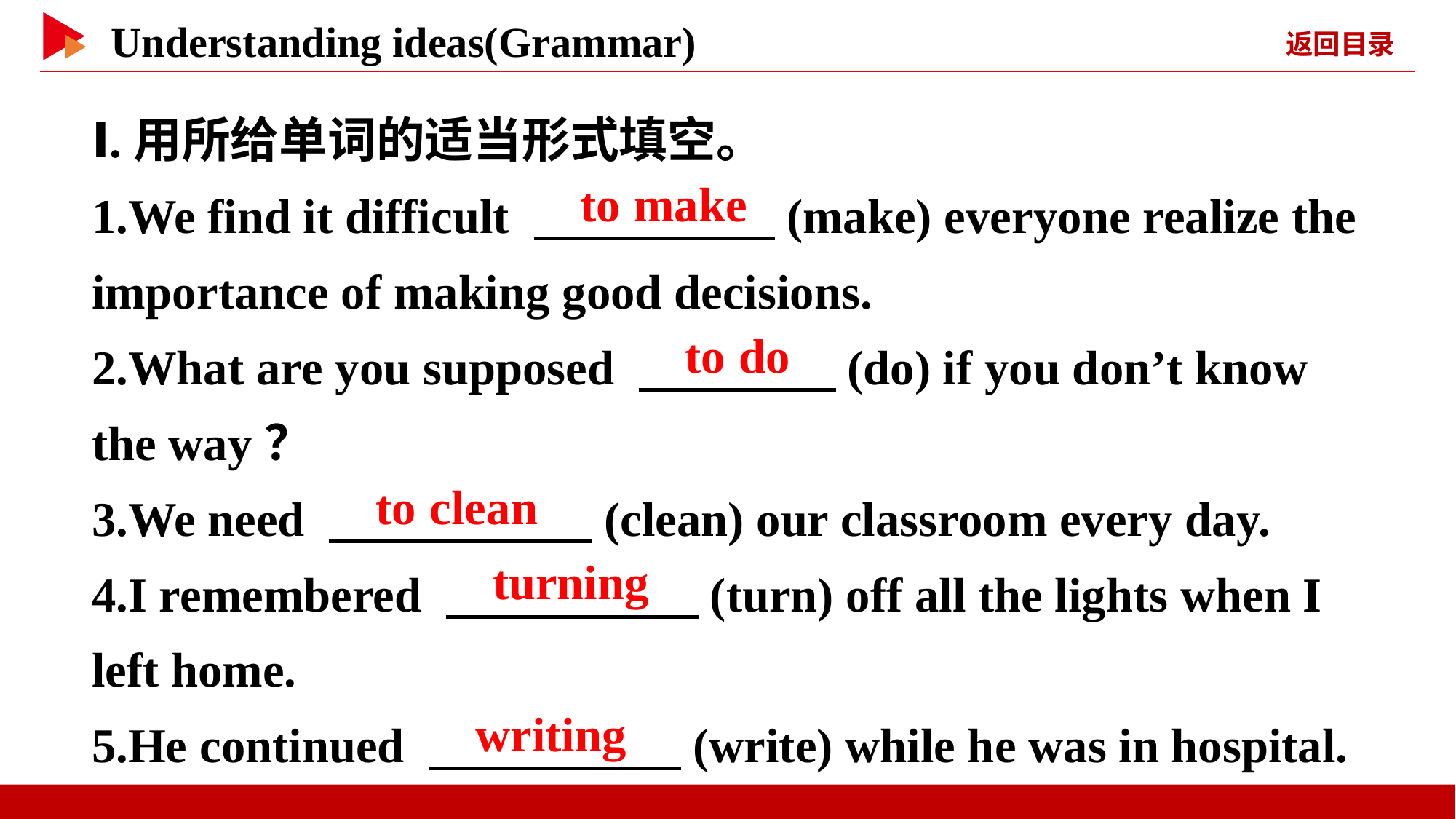

Ⅰ.用所给单词的适当形式填空。
1.We find it difficult 　             　(make) everyone realize the importance of making good decisions.
2.What are you supposed 　         　(do) if you don’t know the way？
3.We need 　               　(clean) our classroom every day.
4.I remembered 　              　(turn) off all the lights when I left home.
5.He continued 　              　(write) while he was in hospital.
　to make
　to do
　to clean
　turning
　writing